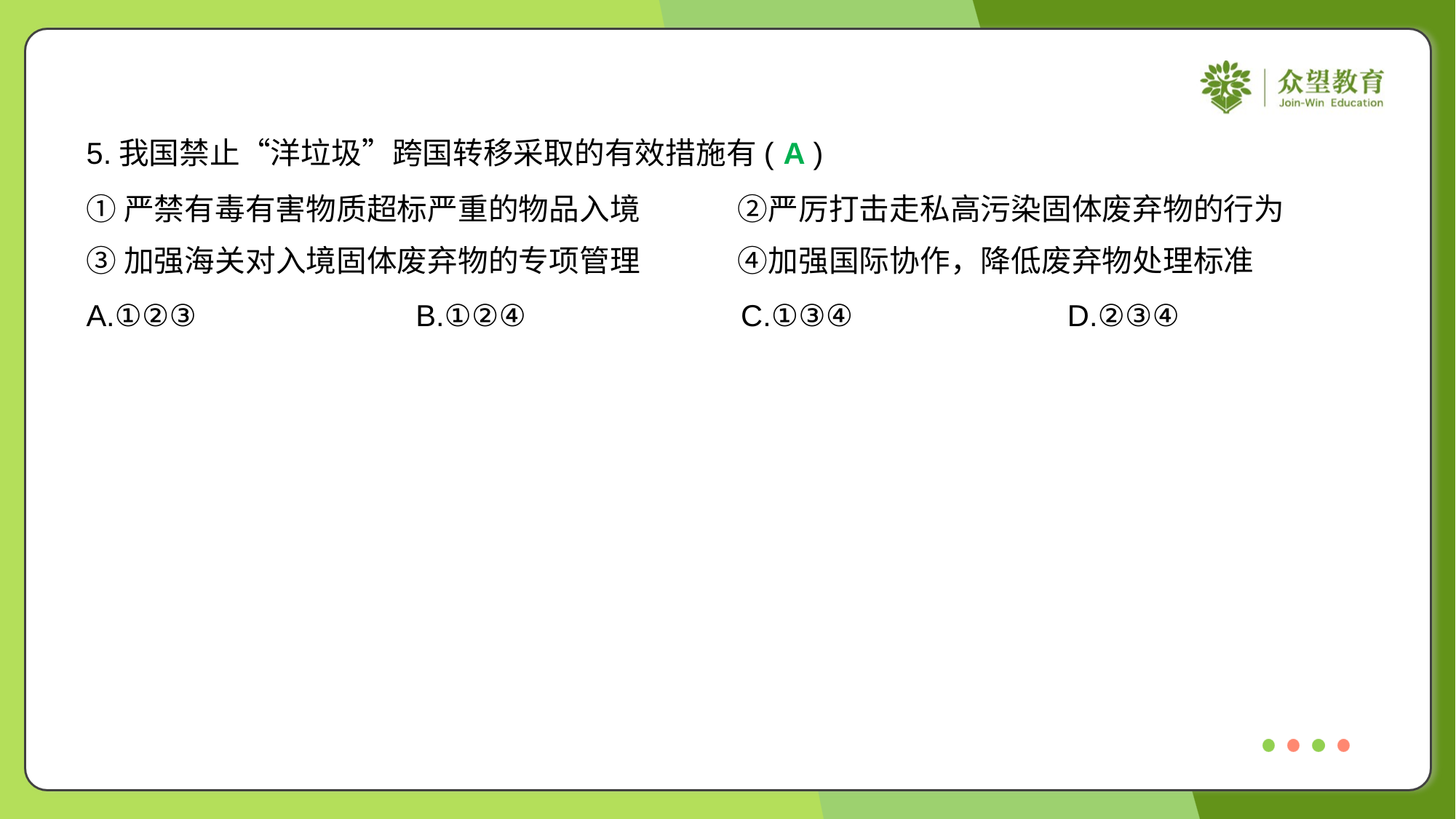

5.我国禁止“洋垃圾”跨国转移采取的有效措施有(     )
A
①严禁有毒有害物质超标严重的物品入境	②严厉打击走私高污染固体废弃物的行为
③加强海关对入境固体废弃物的专项管理	④加强国际协作，降低废弃物处理标准
A.①②③	B.①②④	C.①③④	D.②③④